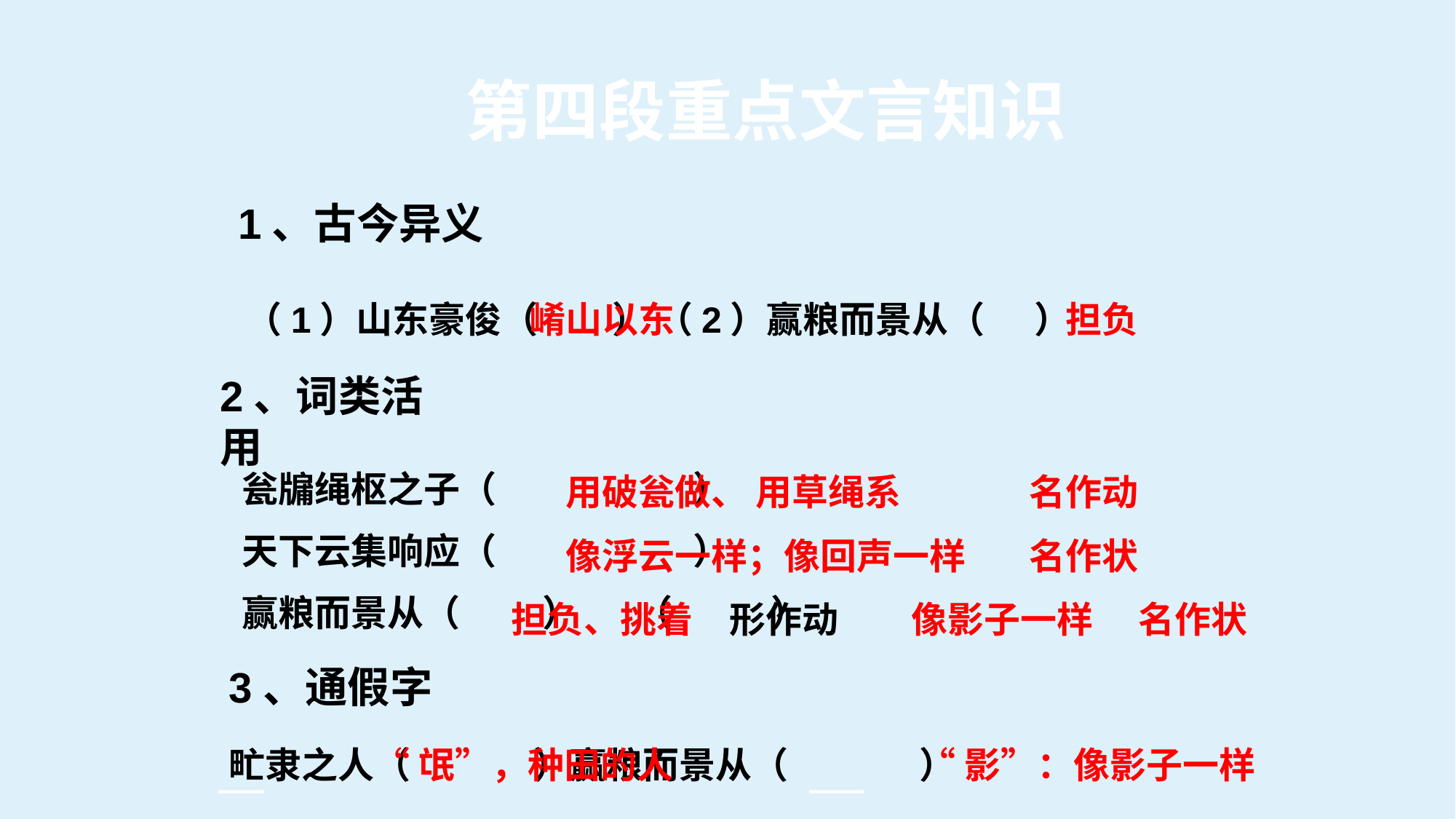

第四段重点文言知识
1、古今异义
 （1）山东豪俊（         ） （2）赢粮而景从（      ）
崤山以东
担负
2、词类活用
     瓮牖绳枢之子（                        ）
     天下云集响应（                        ）
     赢粮而景从（          ）       （            ）
用破瓮做、 用草绳系
名作动
像浮云一样；像回声一样
名作状
担负、挑着
形作动
像影子一样
名作状
3、通假字
甿隶之人（               ）赢粮而景从（                ）
 “氓”，种田的人
 “影”：像影子一样